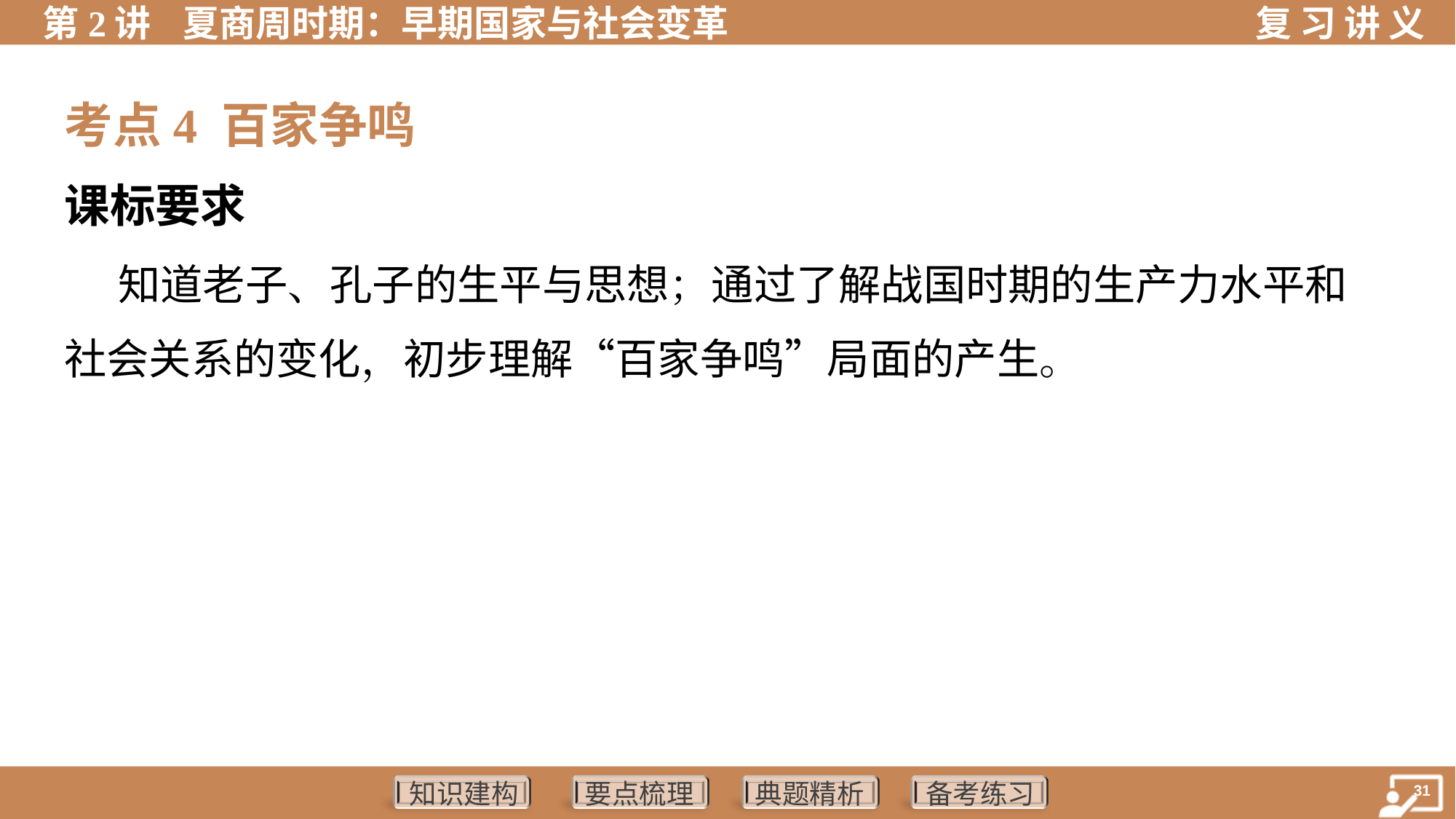

考点4 百家争鸣
课标要求
    知道老子、孔子的生平与思想；通过了解战国时期的生产力水平和
社会关系的变化，初步理解“百家争鸣”局面的产生。